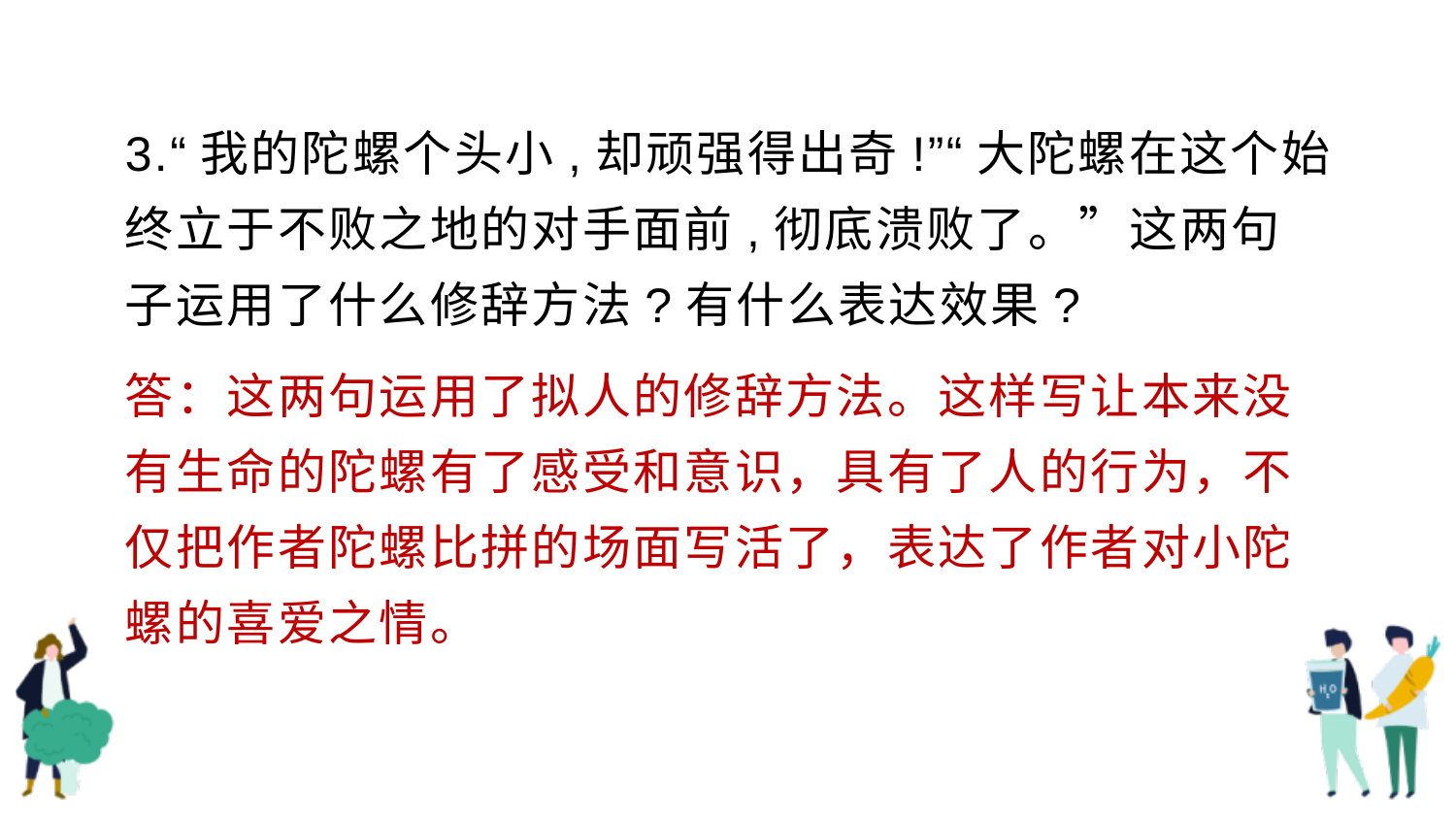

3.“我的陀螺个头小,却顽强得出奇!”“大陀螺在这个始终立于不败之地的对手面前,彻底溃败了。”这两句子运用了什么修辞方法?有什么表达效果?
答：这两句运用了拟人的修辞方法。这样写让本来没有生命的陀螺有了感受和意识，具有了人的行为，不仅把作者陀螺比拼的场面写活了，表达了作者对小陀螺的喜爱之情。